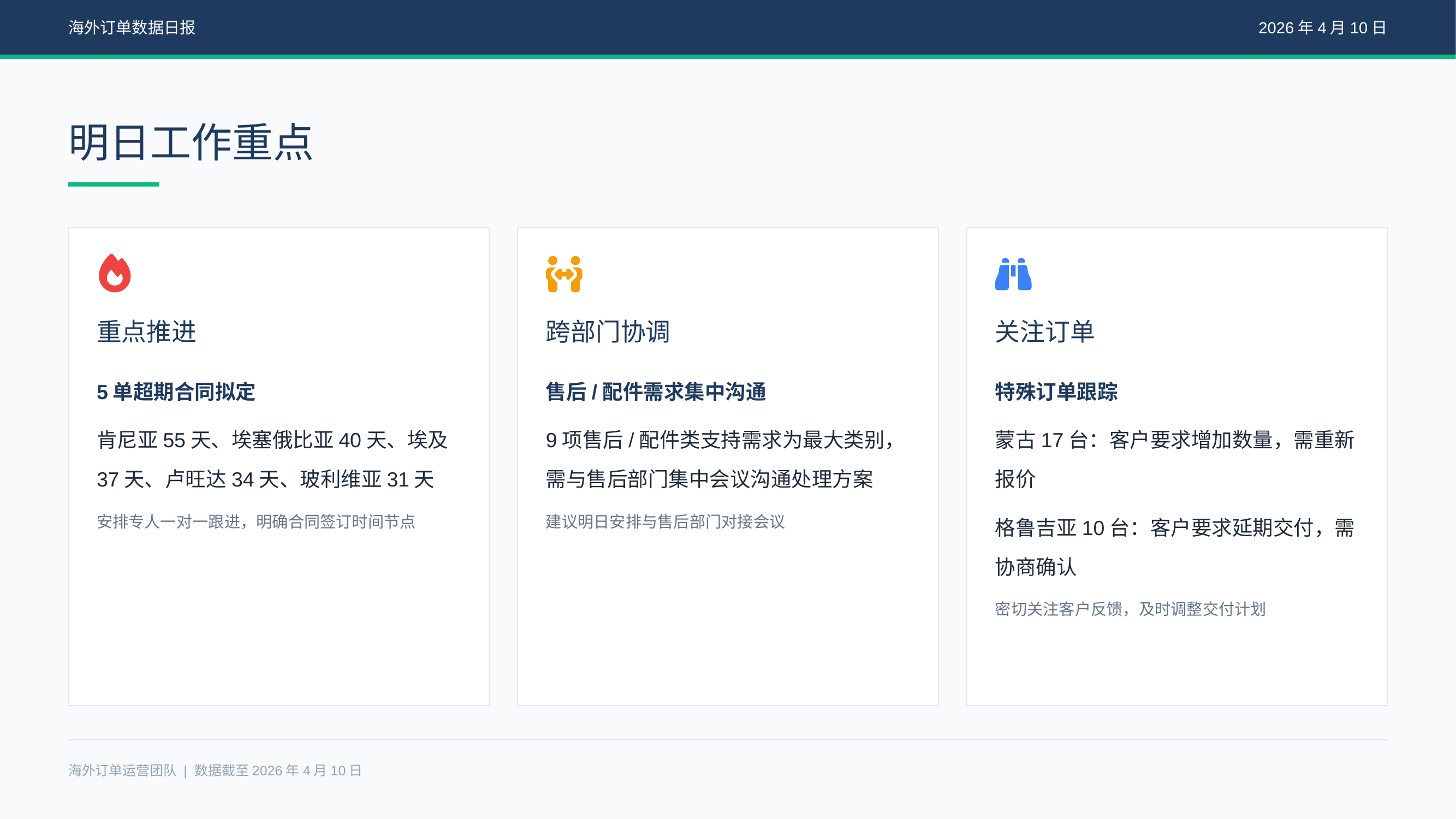

海外订单数据日报
2026年4月10日

明日工作重点

重点推进
跨部门协调
关注订单
5单超期合同拟定
肯尼亚55天、埃塞俄比亚40天、埃及37天、卢旺达34天、玻利维亚31天
安排专人一对一跟进，明确合同签订时间节点
售后/配件需求集中沟通
9项售后/配件类支持需求为最大类别，需与售后部门集中会议沟通处理方案
建议明日安排与售后部门对接会议
特殊订单跟踪
蒙古17台：客户要求增加数量，需重新报价
格鲁吉亚10台：客户要求延期交付，需协商确认
密切关注客户反馈，及时调整交付计划

海外订单运营团队 | 数据截至2026年4月10日